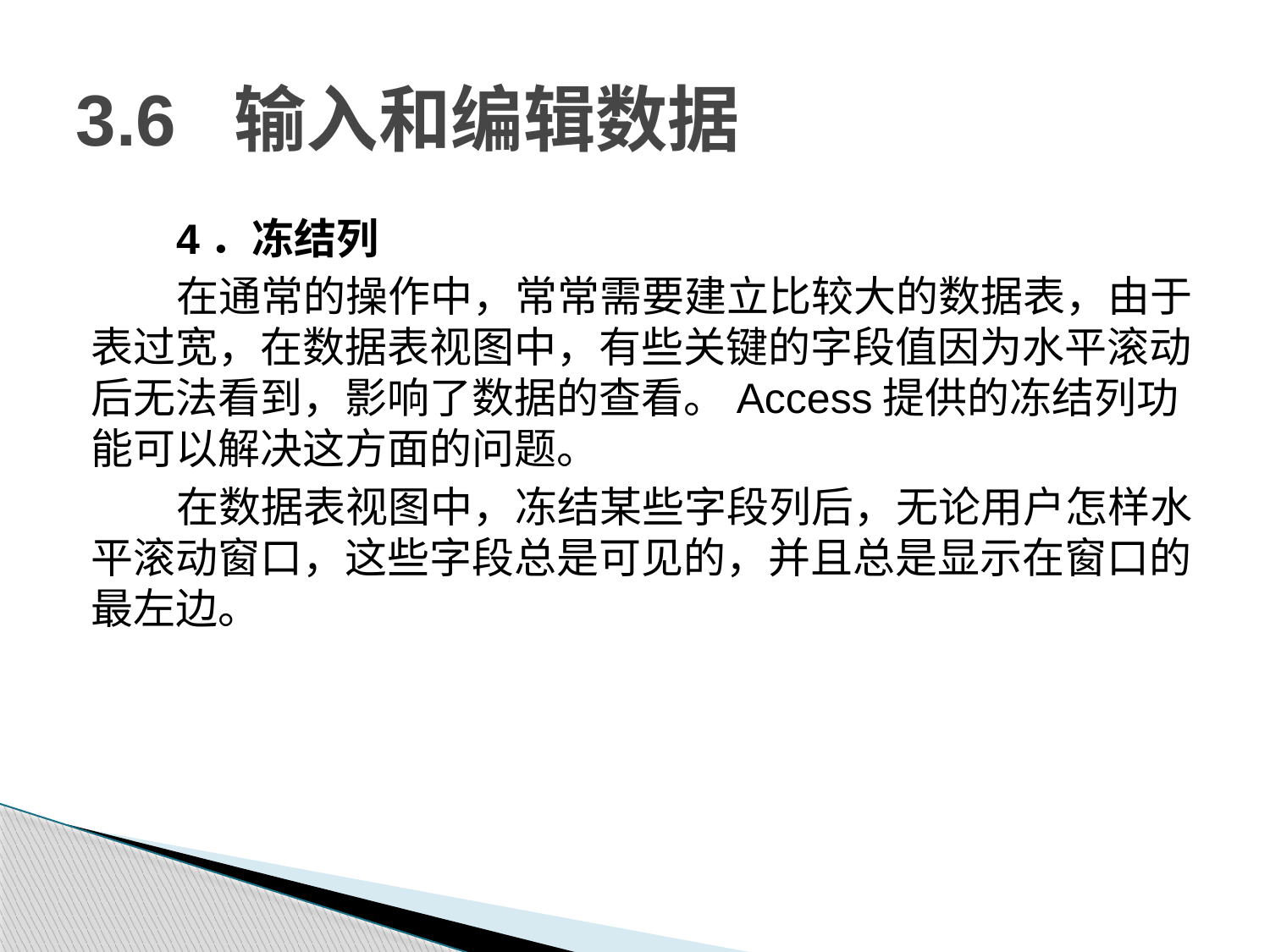

# 3.6  输入和编辑数据
4．冻结列
在通常的操作中，常常需要建立比较大的数据表，由于表过宽，在数据表视图中，有些关键的字段值因为水平滚动后无法看到，影响了数据的查看。Access提供的冻结列功能可以解决这方面的问题。
在数据表视图中，冻结某些字段列后，无论用户怎样水平滚动窗口，这些字段总是可见的，并且总是显示在窗口的最左边。